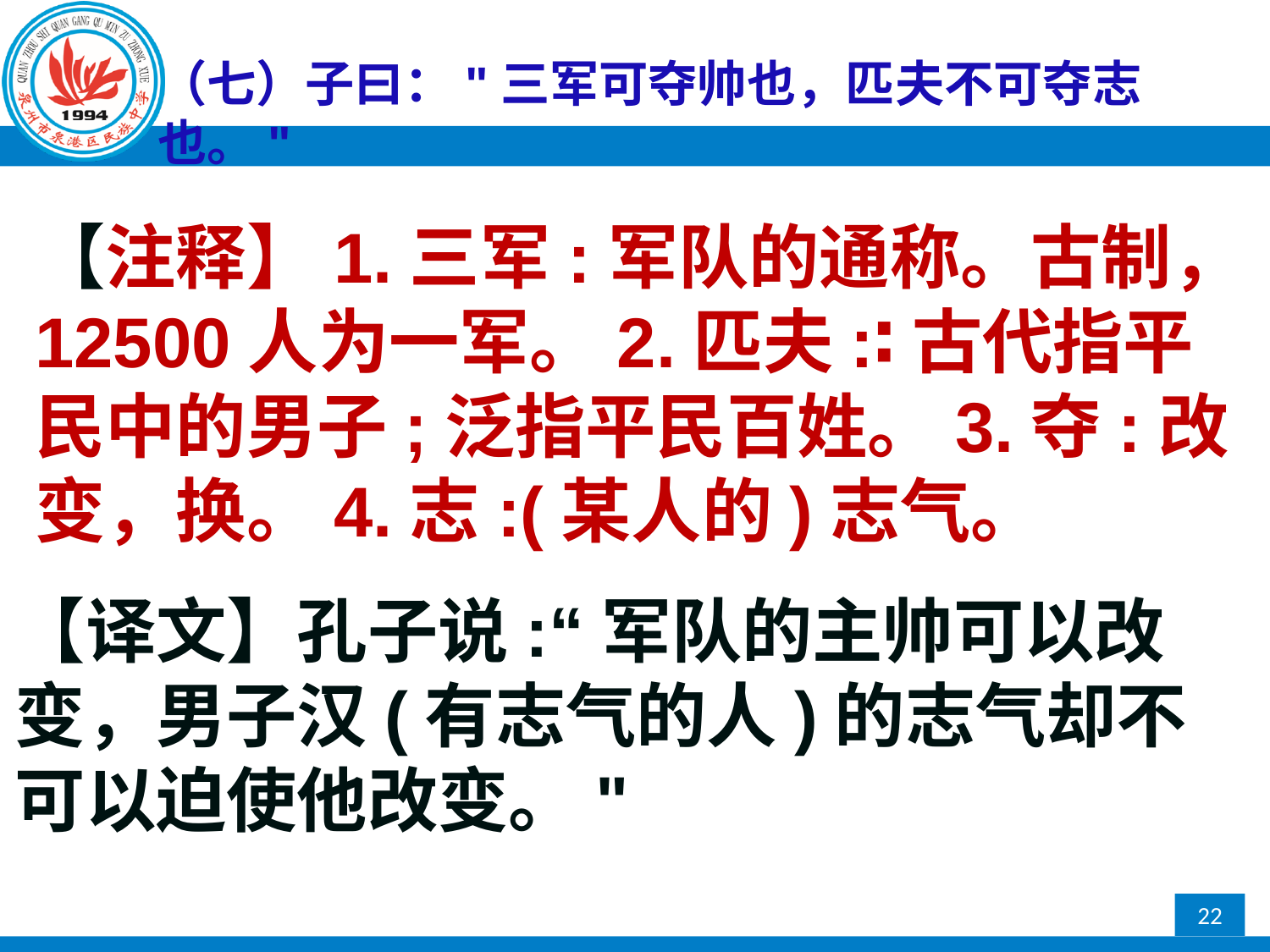

（七）子曰："三军可夺帅也，匹夫不可夺志也。"
【注释】1.三军:军队的通称。古制，12500人为一军。2.匹夫:∶古代指平民中的男子;泛指平民百姓。3.夺:改变，换。4.志:(某人的)志气。
【译文】孔子说:“军队的主帅可以改变，男子汉(有志气的人)的志气却不可以迫使他改变。"